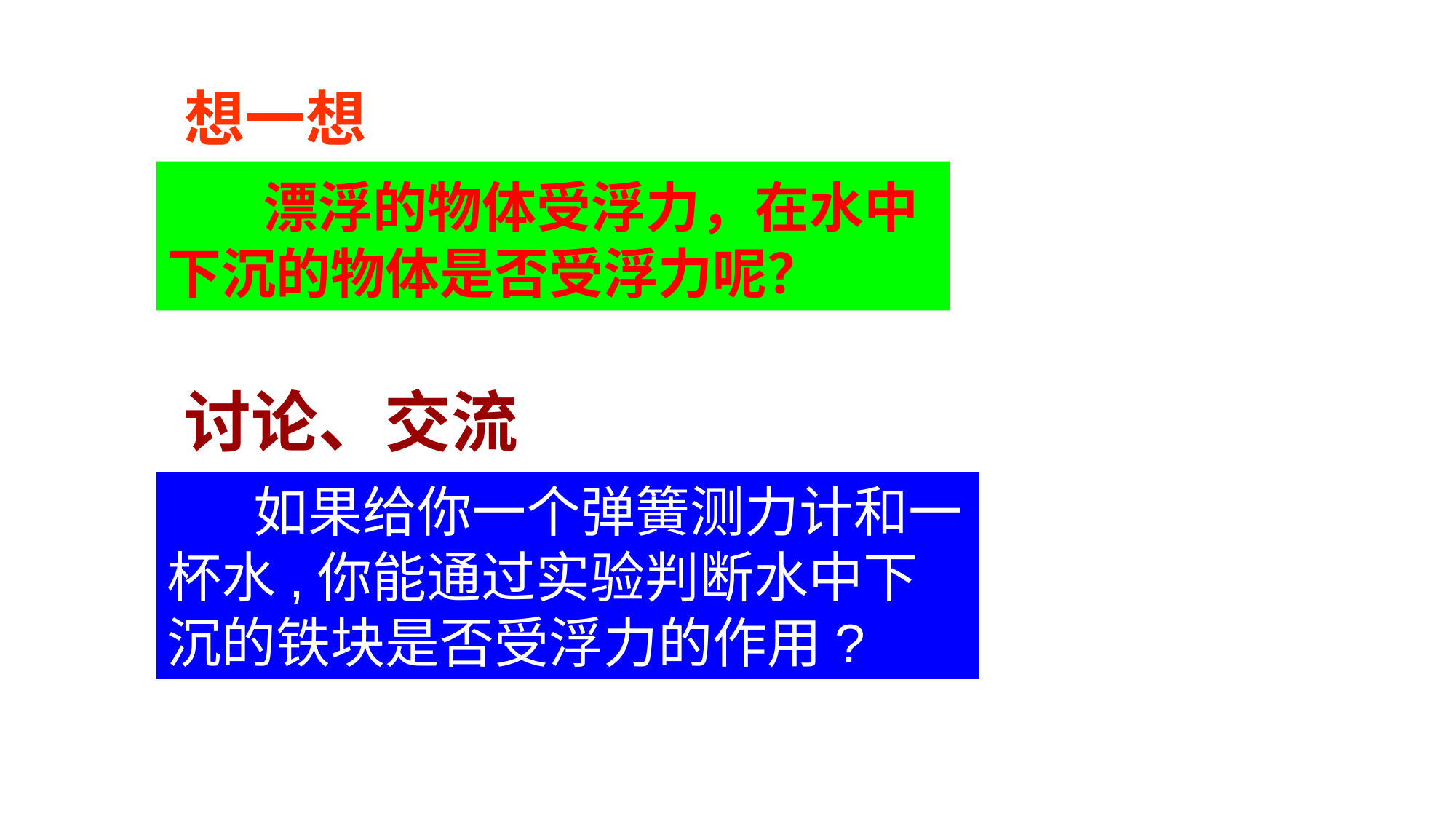

想一想

      漂浮的物体受浮力，在水中下沉的物体是否受浮力呢？
讨论、交流
      如果给你一个弹簧测力计和一杯水,你能通过实验判断水中下沉的铁块是否受浮力的作用?